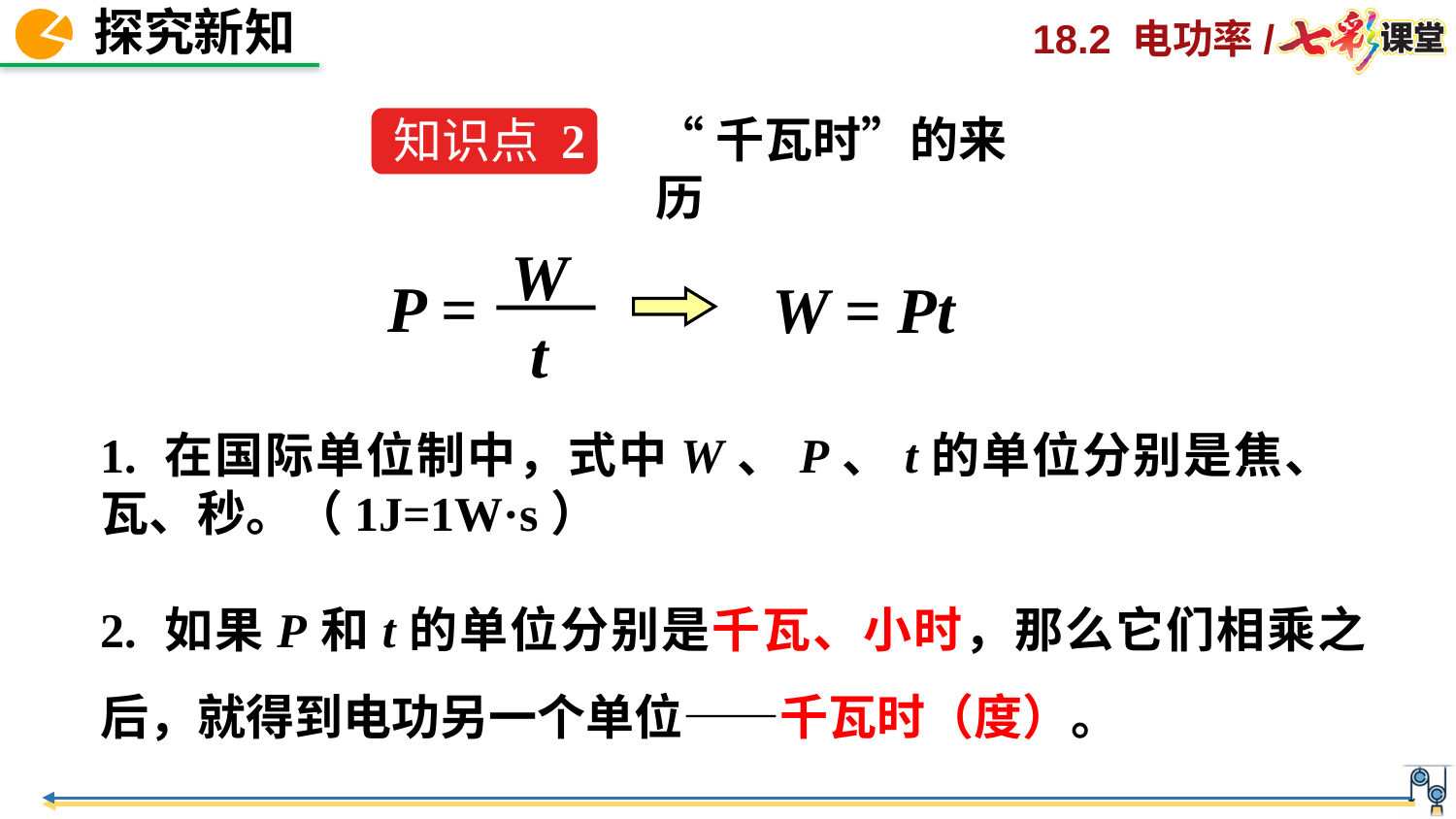

“千瓦时”的来历

知识点 2
W
t
P =

W = Pt

1. 在国际单位制中，式中W、P、t的单位分别是焦、瓦、秒。（1J=1W·s）
2. 如果P和t的单位分别是千瓦、小时，那么它们相乘之后，就得到电功另一个单位——千瓦时（度）。